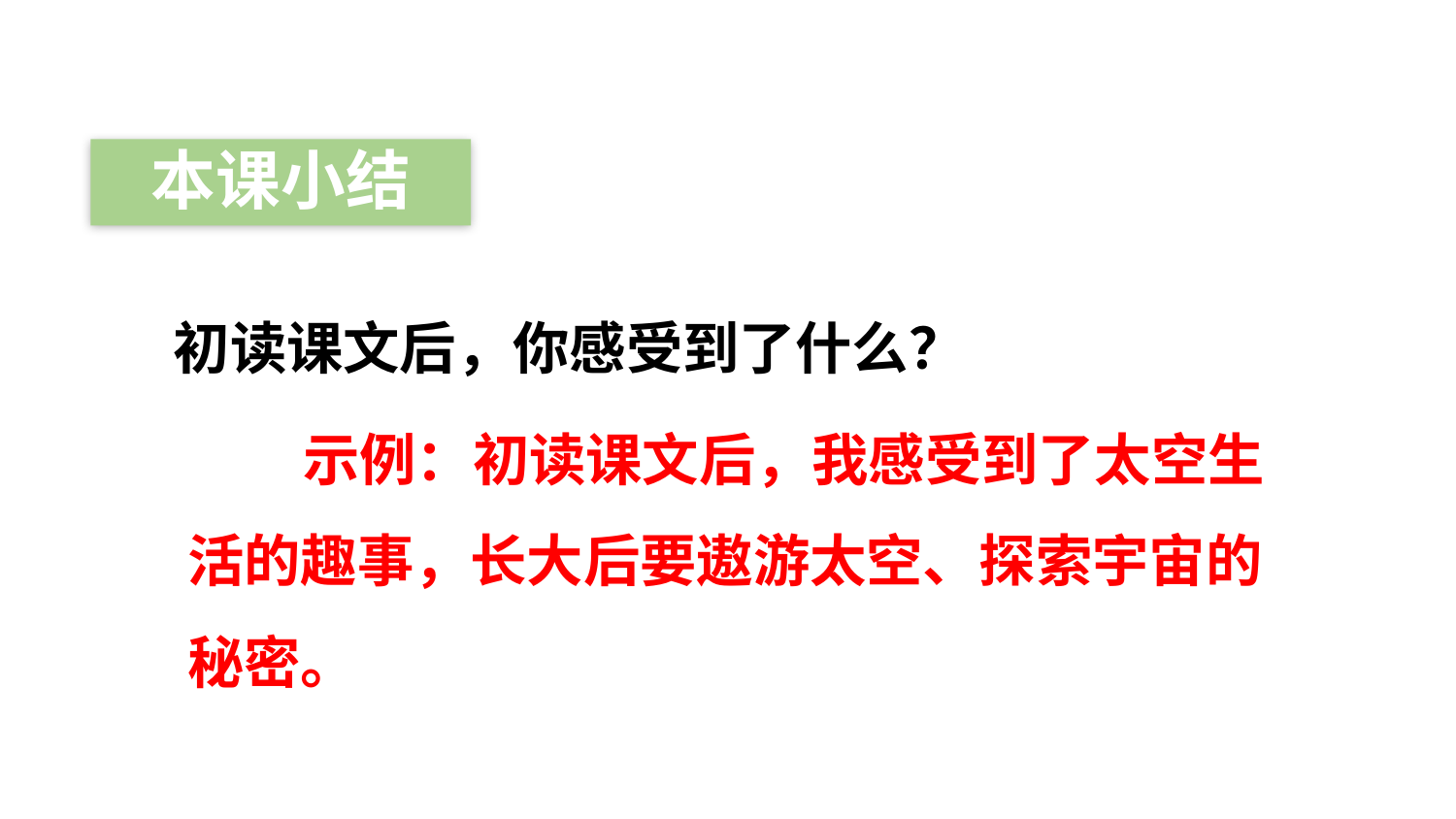

本课小结
初读课文后，你感受到了什么？
示例：初读课文后，我感受到了太空生活的趣事，长大后要遨游太空、探索宇宙的秘密。